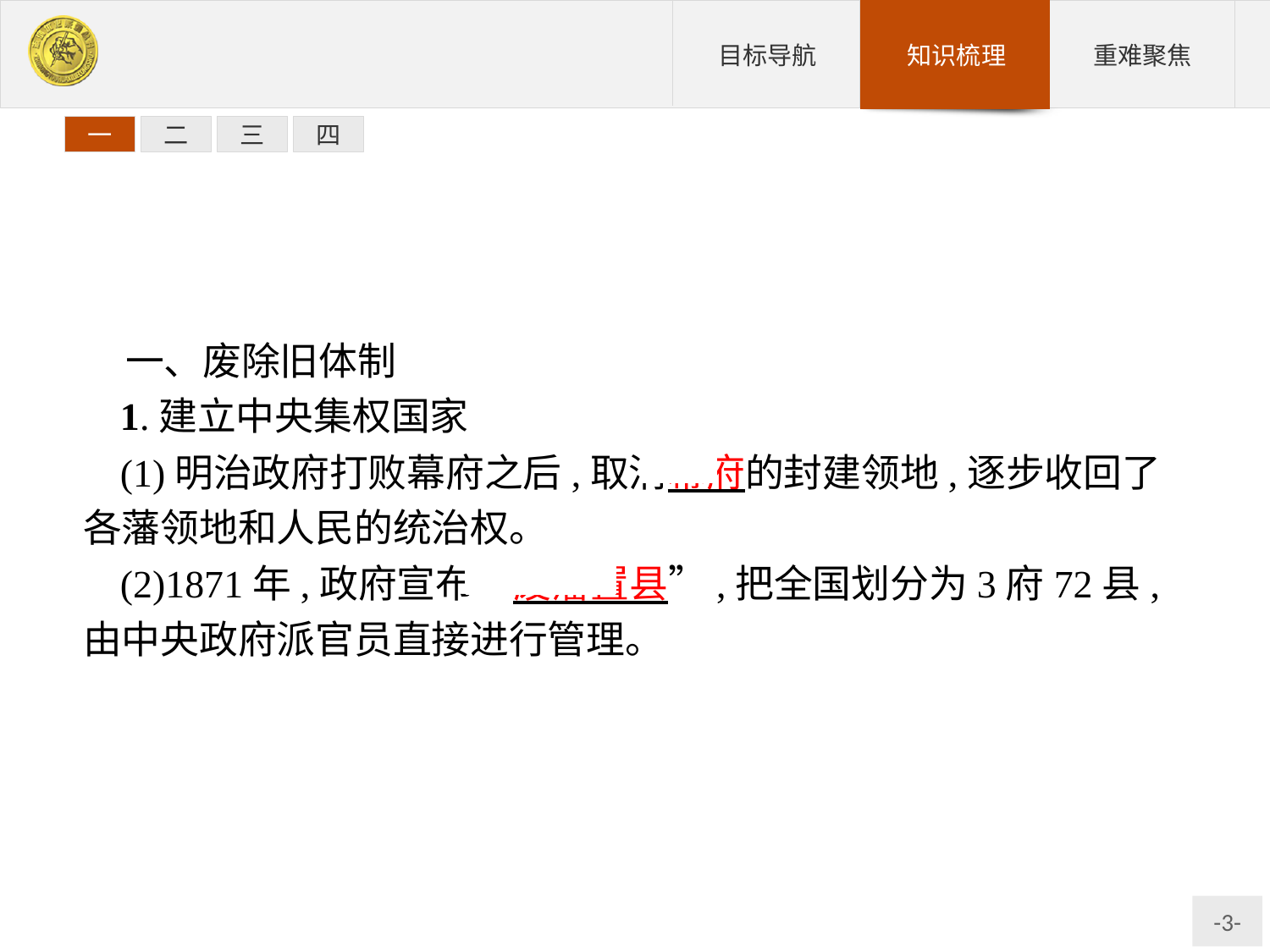

一
二
三
四
一、废除旧体制
1.建立中央集权国家
(1)明治政府打败幕府之后,取消幕府的封建领地,逐步收回了各藩领地和人民的统治权。
(2)1871年,政府宣布“废藩置县”,把全国划分为3府72县,由中央政府派官员直接进行管理。